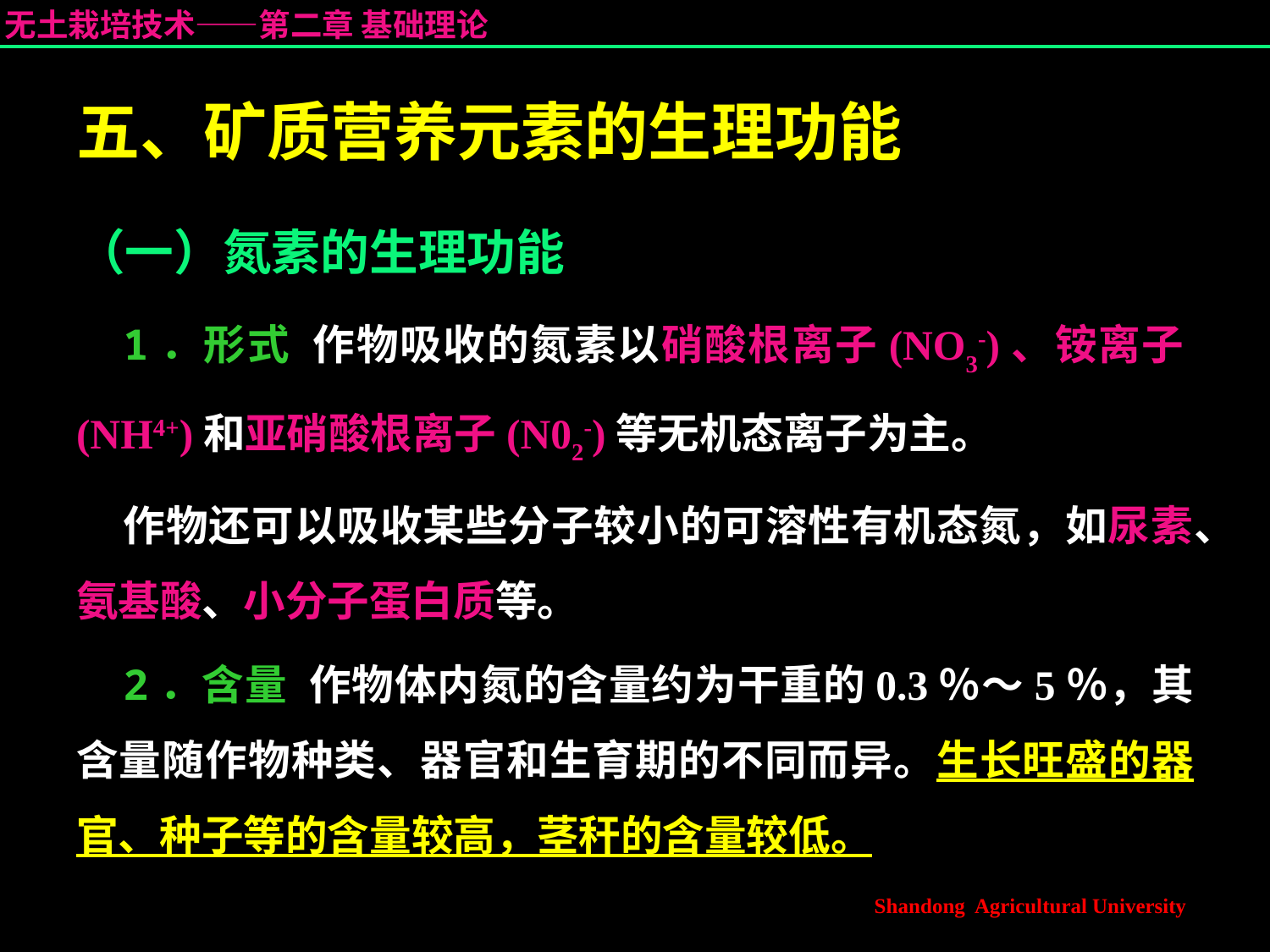

# 五、矿质营养元素的生理功能
（一）氮素的生理功能
1．形式  作物吸收的氮素以硝酸根离子(NO3-)、铵离子(NH4+)和亚硝酸根离子(N02-)等无机态离子为主。
作物还可以吸收某些分子较小的可溶性有机态氮，如尿素、氨基酸、小分子蛋白质等。
2．含量  作物体内氮的含量约为干重的0.3％～5％，其含量随作物种类、器官和生育期的不同而异。生长旺盛的器官、种子等的含量较高，茎秆的含量较低。